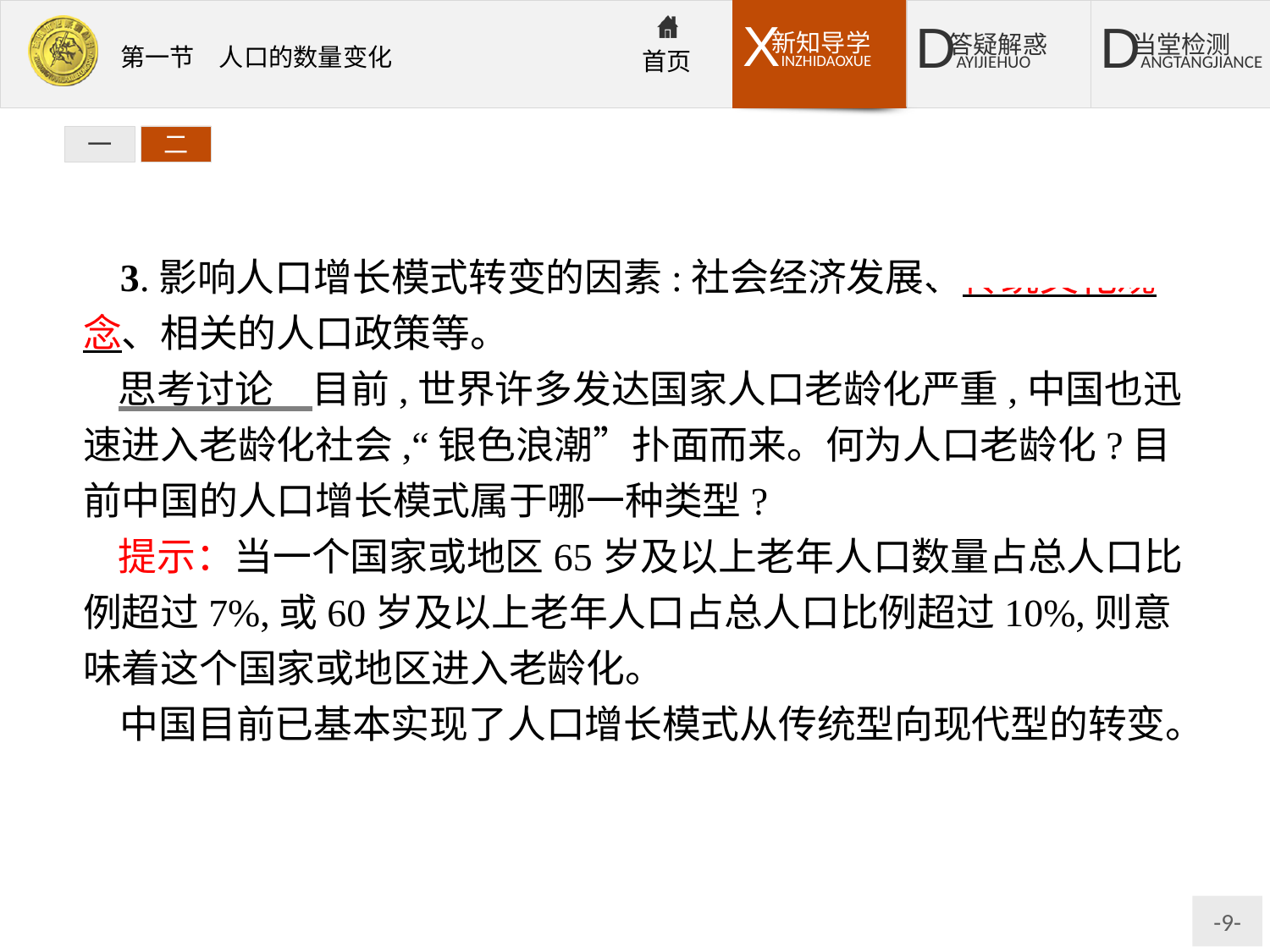

一
二
3.影响人口增长模式转变的因素:社会经济发展、传统文化观念、相关的人口政策等。
思考讨论　目前,世界许多发达国家人口老龄化严重,中国也迅速进入老龄化社会,“银色浪潮”扑面而来。何为人口老龄化?目前中国的人口增长模式属于哪一种类型?
提示：当一个国家或地区65岁及以上老年人口数量占总人口比例超过7%,或60岁及以上老年人口占总人口比例超过10%,则意味着这个国家或地区进入老龄化。
中国目前已基本实现了人口增长模式从传统型向现代型的转变。